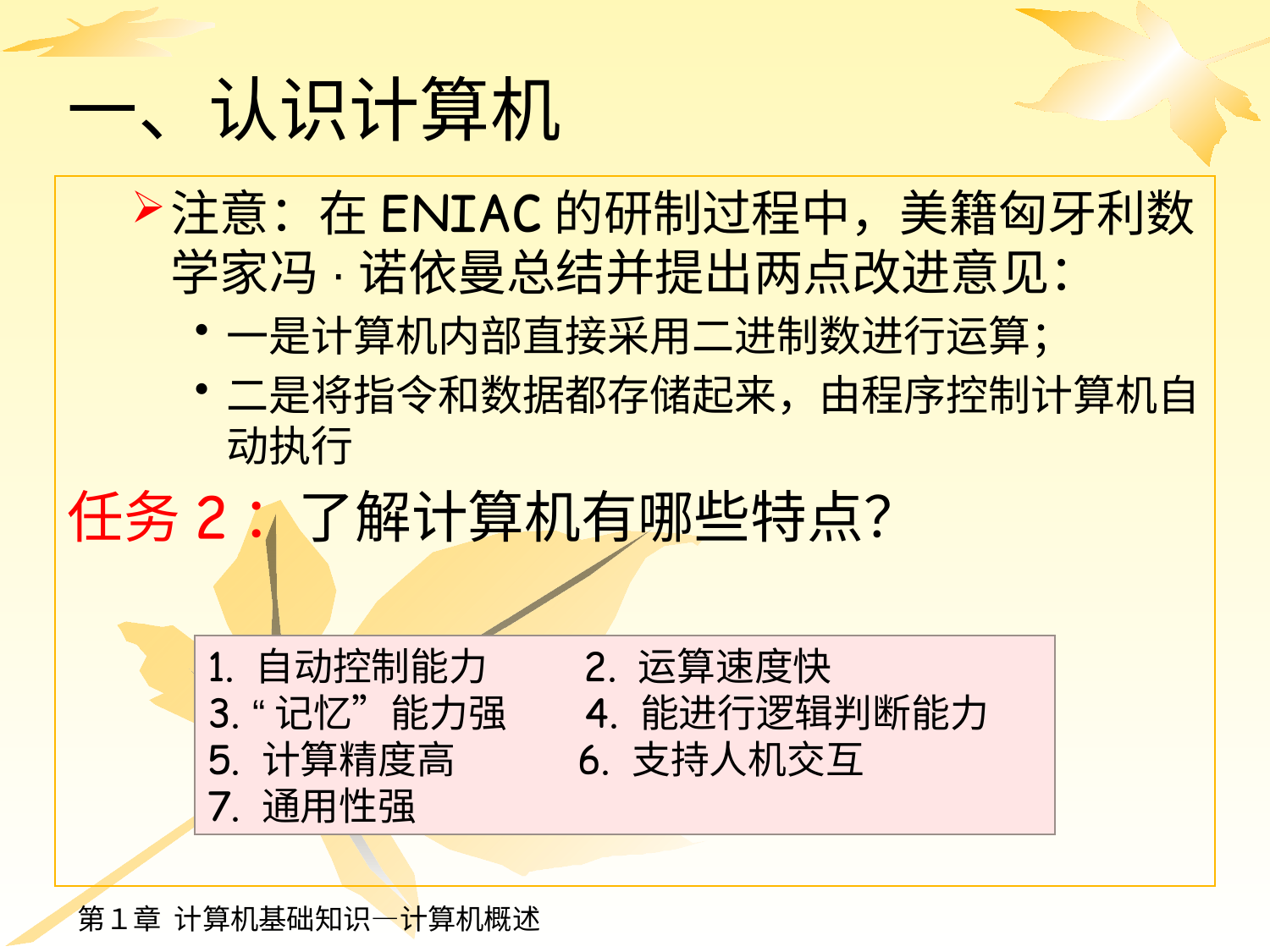

# 一、认识计算机
注意：在ENIAC的研制过程中，美籍匈牙利数学家冯·诺依曼总结并提出两点改进意见：
一是计算机内部直接采用二进制数进行运算；
二是将指令和数据都存储起来，由程序控制计算机自动执行
任务2：了解计算机有哪些特点？
1. 自动控制能力          2. 运算速度快
3. “记忆”能力强        4. 能进行逻辑判断能力
5. 计算精度高             6. 支持人机交互
7. 通用性强